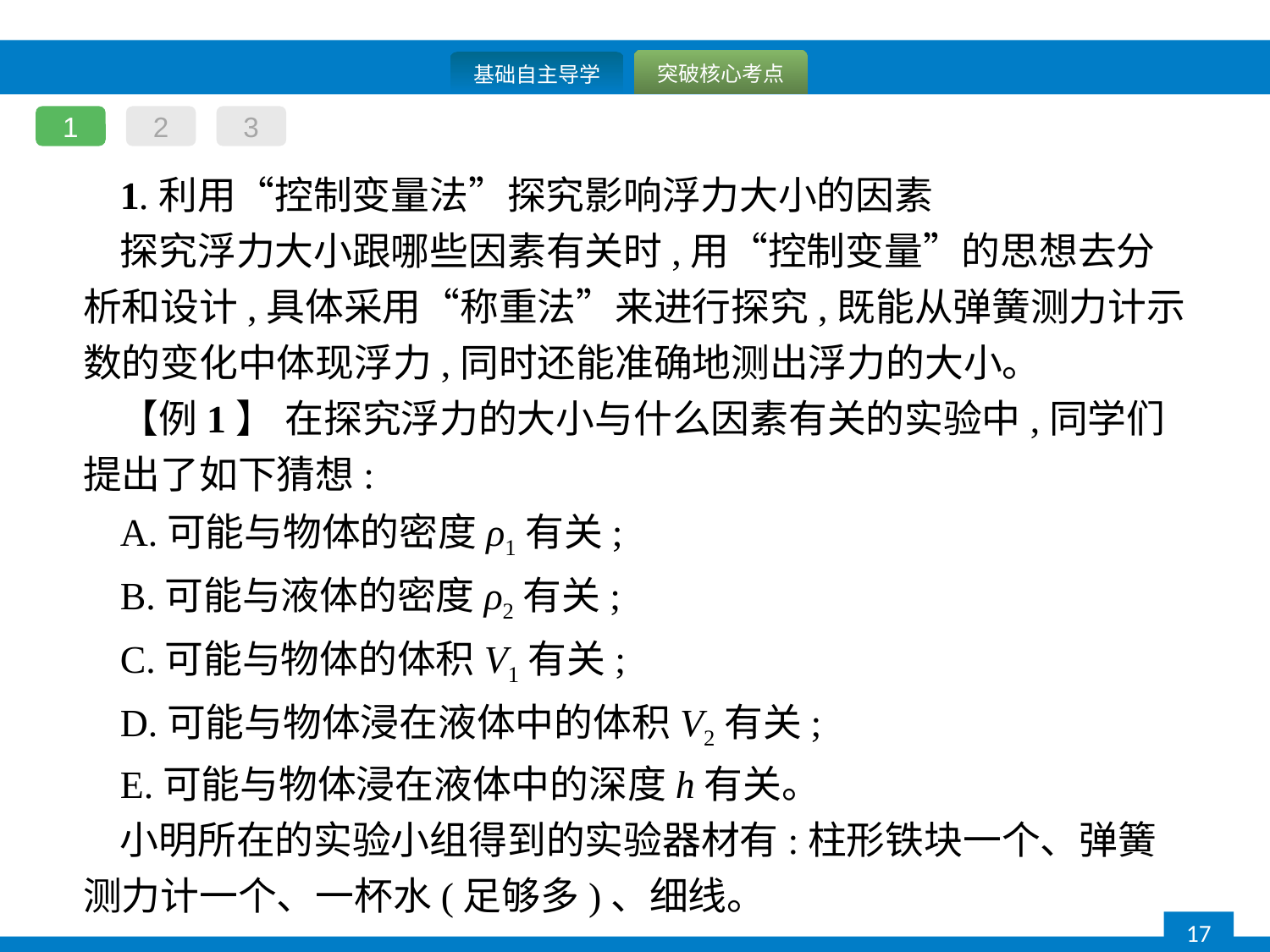

1
2
3
1.利用“控制变量法”探究影响浮力大小的因素
探究浮力大小跟哪些因素有关时,用“控制变量”的思想去分析和设计,具体采用“称重法”来进行探究,既能从弹簧测力计示数的变化中体现浮力,同时还能准确地测出浮力的大小。
【例1】 在探究浮力的大小与什么因素有关的实验中,同学们提出了如下猜想:
A.可能与物体的密度ρ1有关;
B.可能与液体的密度ρ2有关;
C.可能与物体的体积V1有关;
D.可能与物体浸在液体中的体积V2有关;
E.可能与物体浸在液体中的深度h有关。
小明所在的实验小组得到的实验器材有:柱形铁块一个、弹簧测力计一个、一杯水(足够多)、细线。